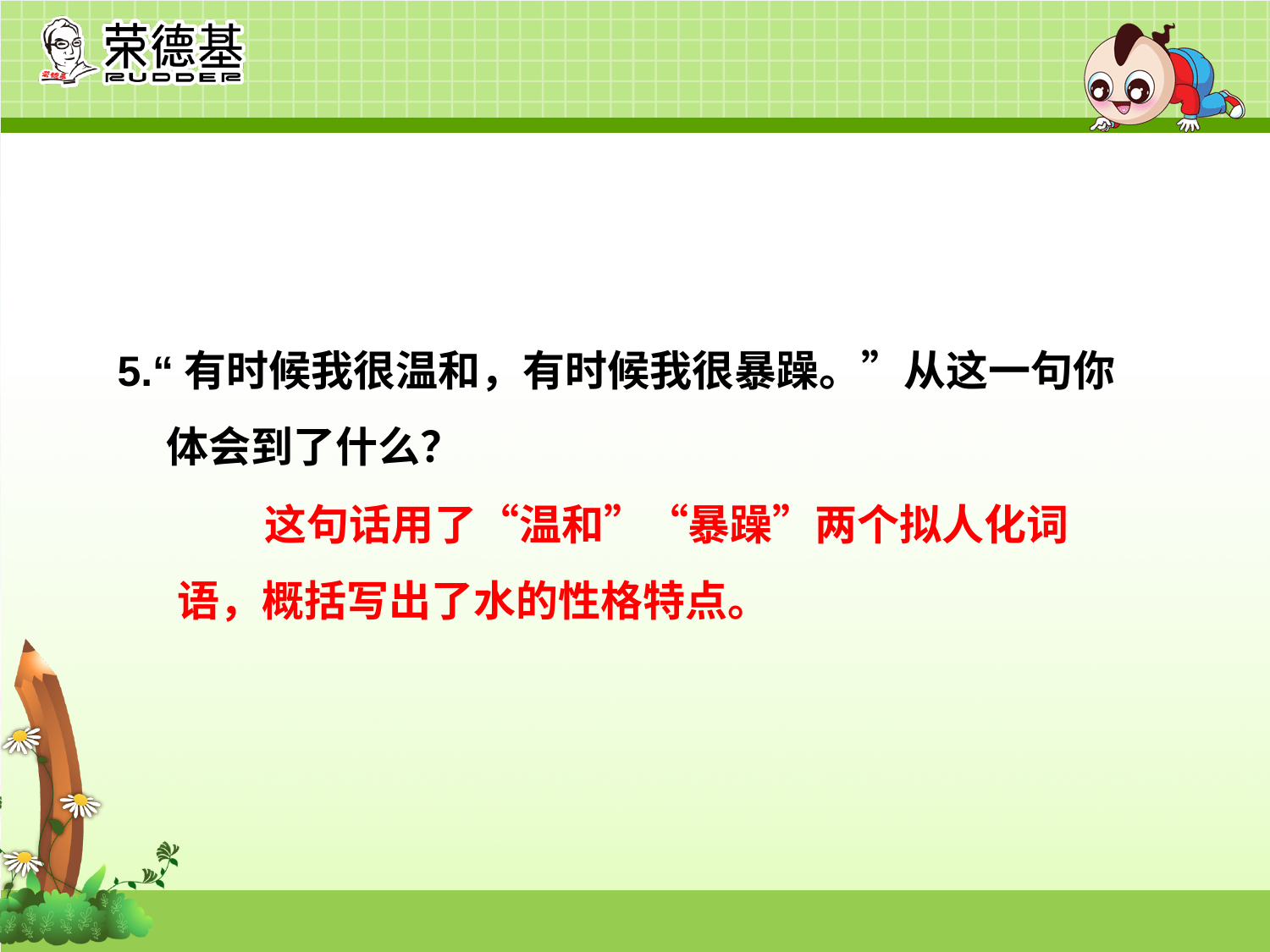

5.“有时候我很温和，有时候我很暴躁。”从这一句你体会到了什么？
这句话用了“温和”“暴躁”两个拟人化词语，概括写出了水的性格特点。